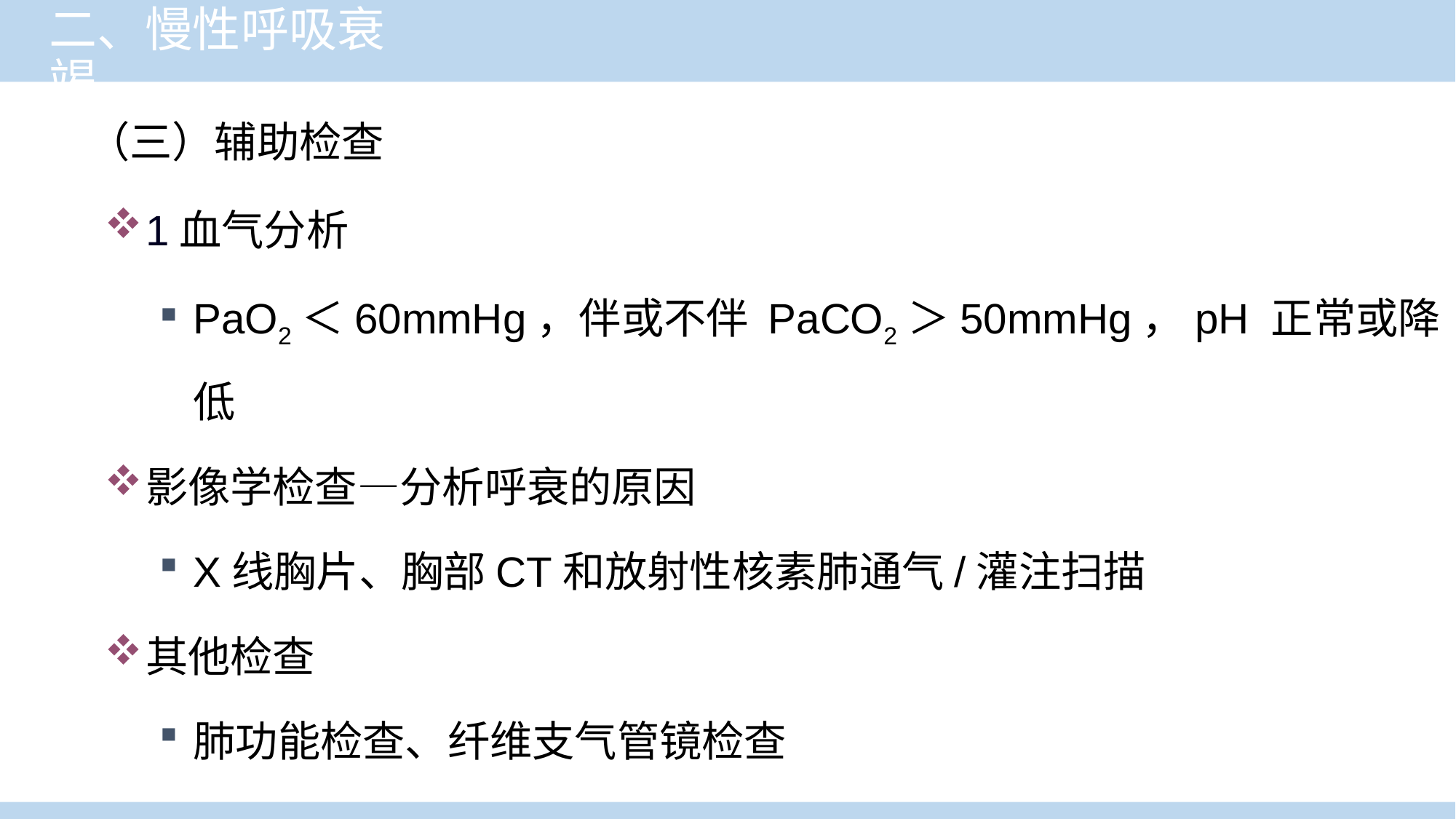

# 二、慢性呼吸衰竭
（三）辅助检查
1血气分析
PaO2＜60mmHg，伴或不伴 PaCO2＞50mmHg，pH 正常或降低
影像学检查—分析呼衰的原因
X线胸片、胸部CT和放射性核素肺通气/灌注扫描
其他检查
肺功能检查、纤维支气管镜检查